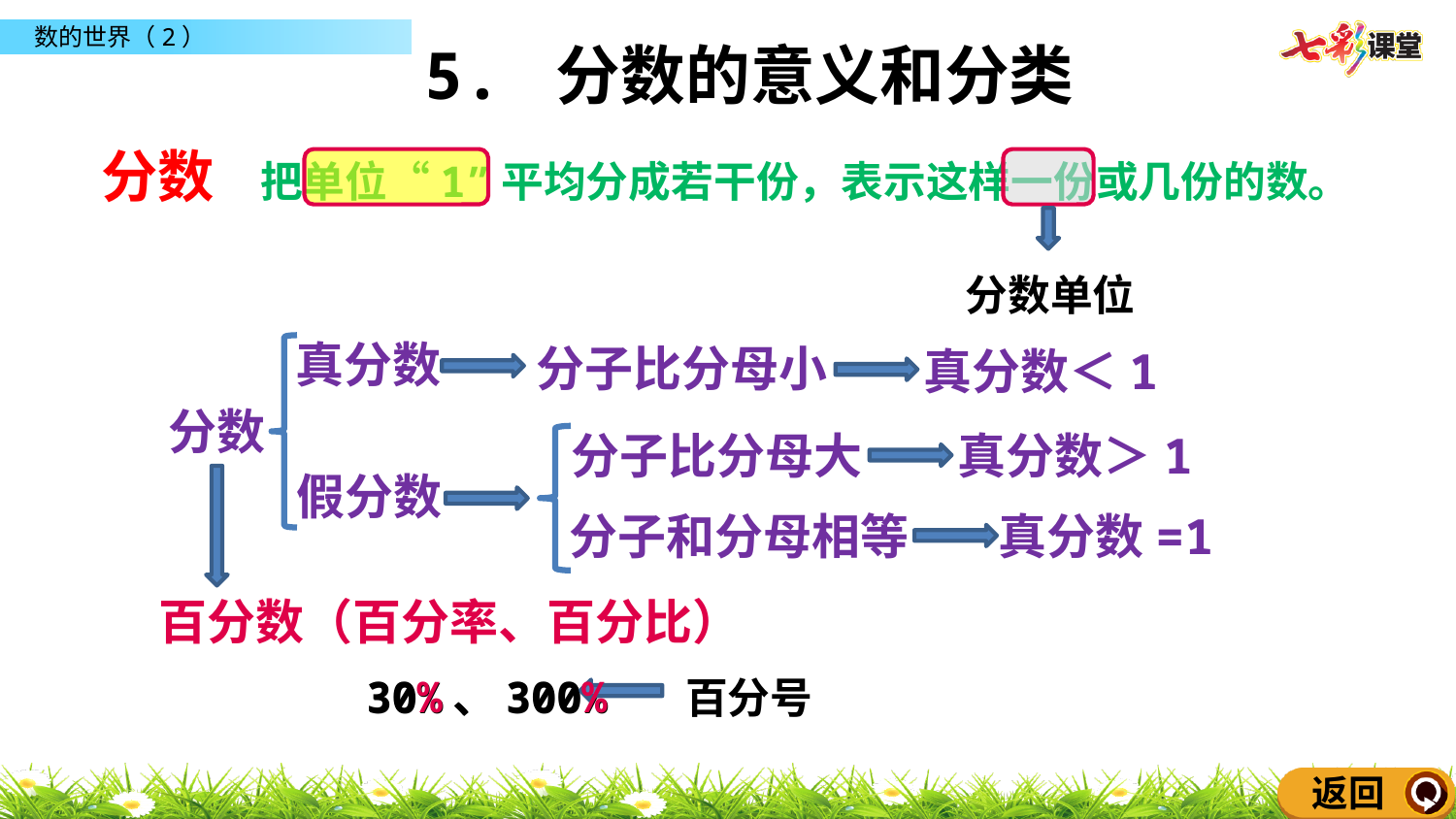

5. 分数的意义和分类
分数
把单位“1”平均分成若干份，表示这样一份或几份的数。

分数单位
真分数
分子比分母小

真分数＜1

分数
分子比分母大
真分数＞1

假分数

分子和分母相等
真分数=1

百分数（百分率、百分比）
百分号

30%、300%
30%、300%